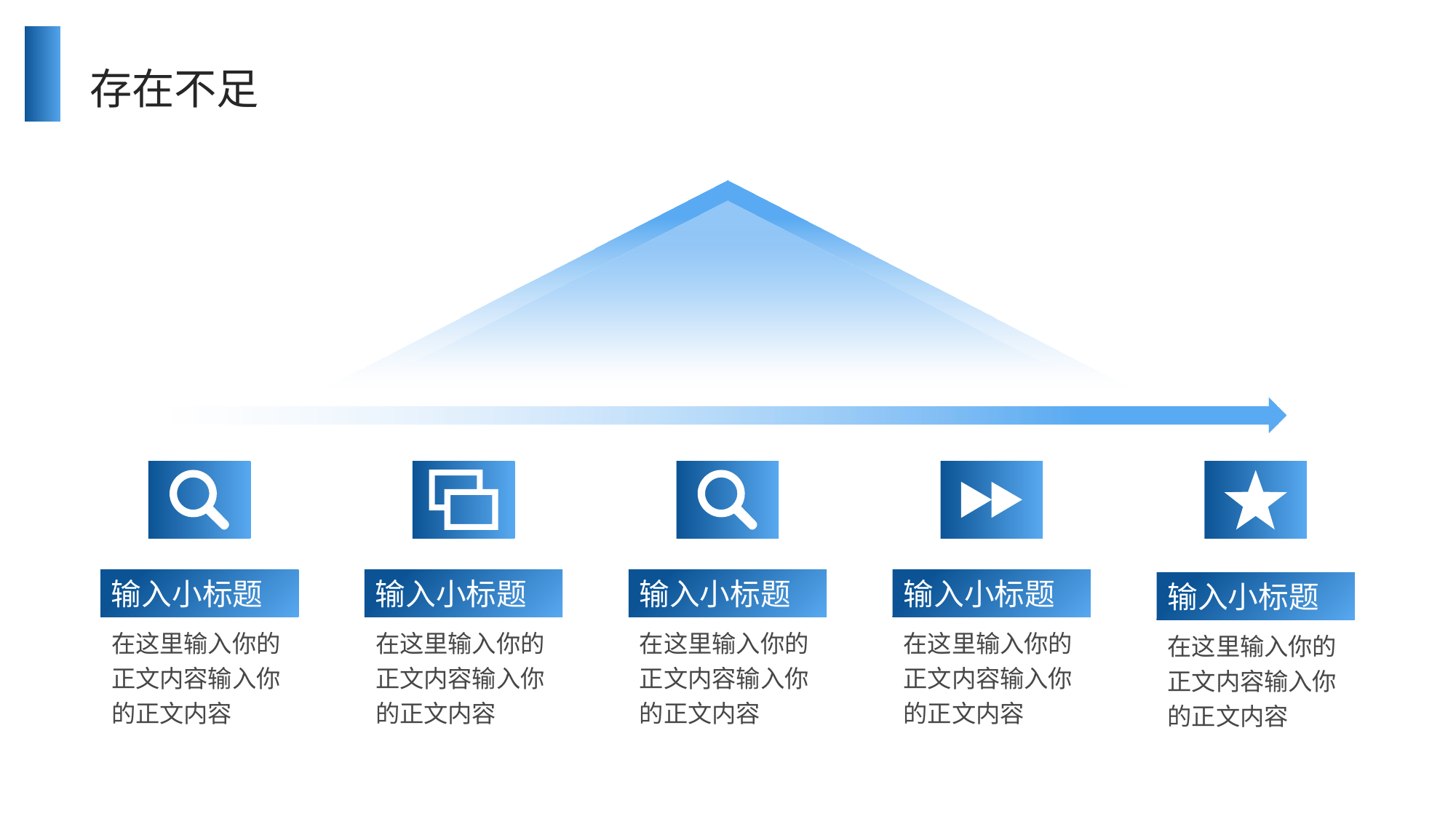

# 存在不足

输入小标题
在这里输入你的
正文内容输入你
的正文内容

输入小标题
在这里输入你的
正文内容输入你
的正文内容

输入小标题
在这里输入你的
正文内容输入你
的正文内容

输入小标题
在这里输入你的
正文内容输入你
的正文内容

输入小标题
在这里输入你的
正文内容输入你
的正文内容